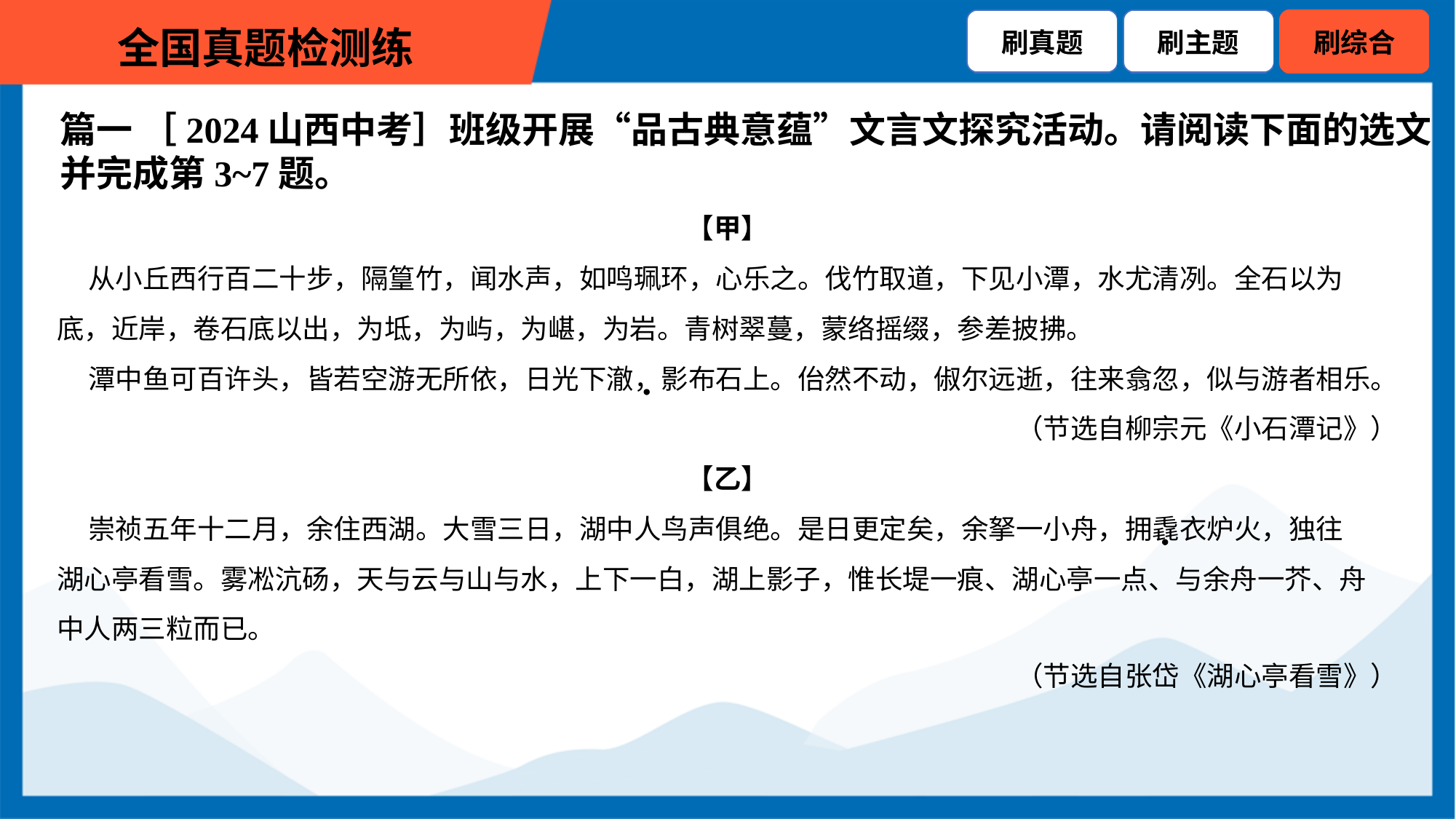

篇一 ［2024山西中考］班级开展“品古典意蕴”文言文探究活动。请阅读下面的选文
并完成第3~7题。
【甲】
    从小丘西行百二十步，隔篁竹，闻水声，如鸣珮环，心乐之。伐竹取道，下见小潭，水尤清冽。全石以为
底，近岸，卷石底以出，为坻，为屿，为嵁，为岩。青树翠蔓，蒙络摇缀，参差披拂。
    潭中鱼可百许头，皆若空游无所依，日光下澈，影布石上。佁然不动，俶尔远逝，往来翕忽，似与游者相乐。
（节选自柳宗元《小石潭记》）
【乙】
    崇祯五年十二月，余住西湖。大雪三日，湖中人鸟声俱绝。是日更定矣，余拏一小舟，拥毳衣炉火，独往
湖心亭看雪。雾凇沆砀，天与云与山与水，上下一白，湖上影子，惟长堤一痕、湖心亭一点、与余舟一芥、舟
中人两三粒而已。
（节选自张岱《湖心亭看雪》）